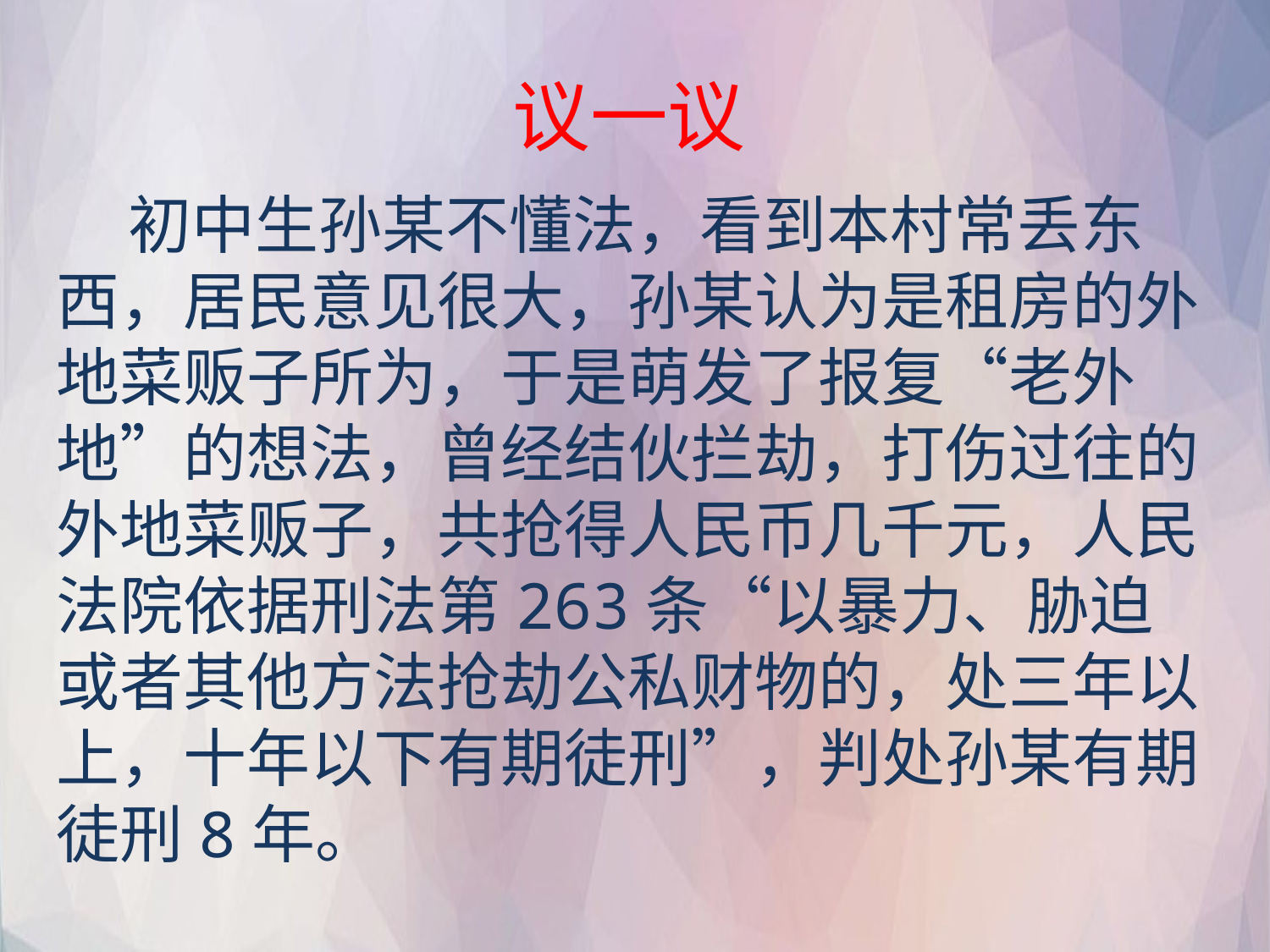

# 议一议
    初中生孙某不懂法，看到本村常丢东西，居民意见很大，孙某认为是租房的外地菜贩子所为，于是萌发了报复“老外地”的想法，曾经结伙拦劫，打伤过往的外地菜贩子，共抢得人民币几千元，人民法院依据刑法第263条“以暴力、胁迫或者其他方法抢劫公私财物的，处三年以上，十年以下有期徒刑”，判处孙某有期徒刑8年。